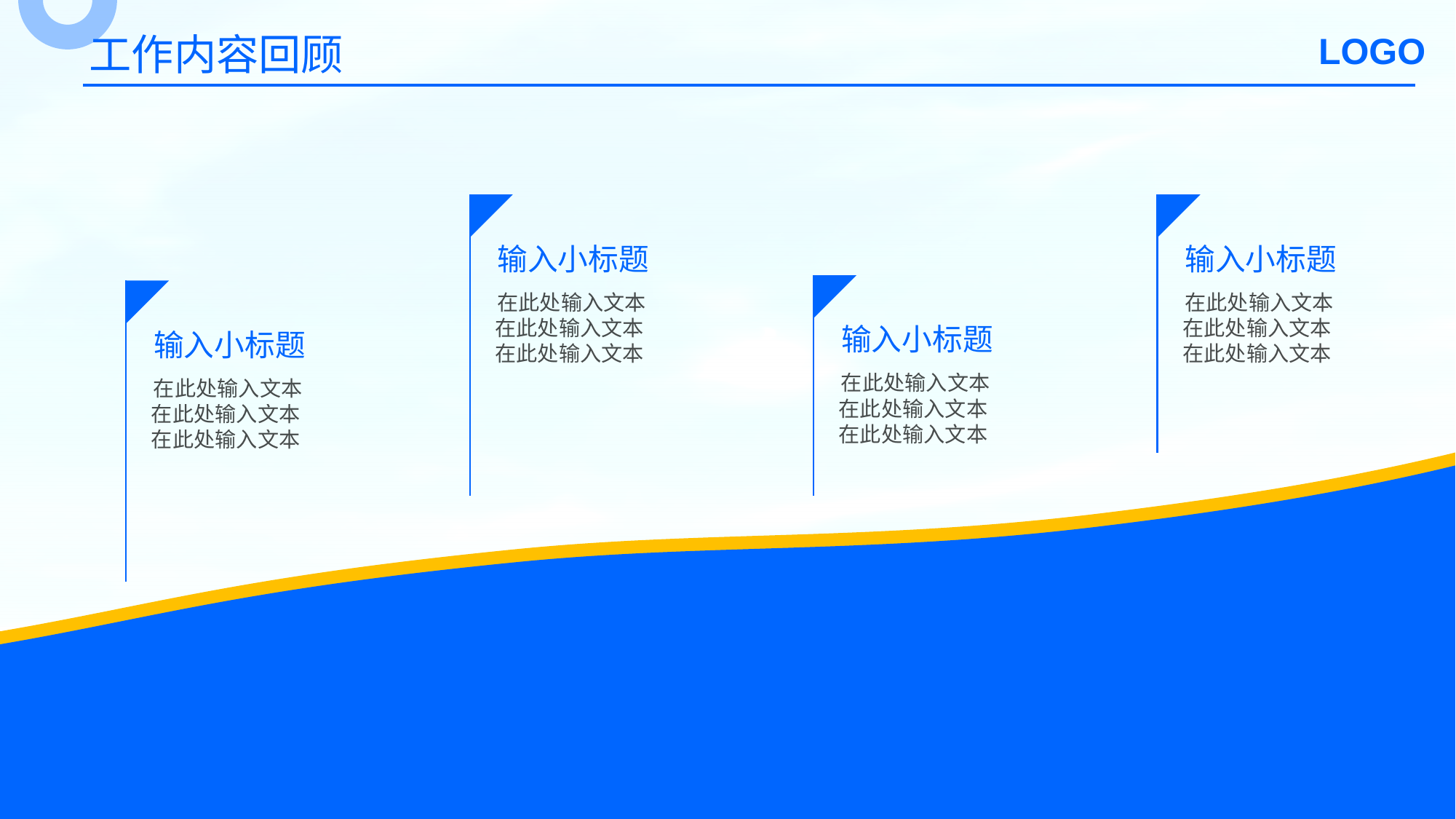

工作内容回顾
  LOGO

 输入小标题
 输入小标题

  在此处输入文本
  在此处输入文本
  在此处输入文本
  在此处输入文本
  在此处输入文本
  在此处输入文本
 输入小标题
 输入小标题
  在此处输入文本
  在此处输入文本
  在此处输入文本
  在此处输入文本
  在此处输入文本
  在此处输入文本